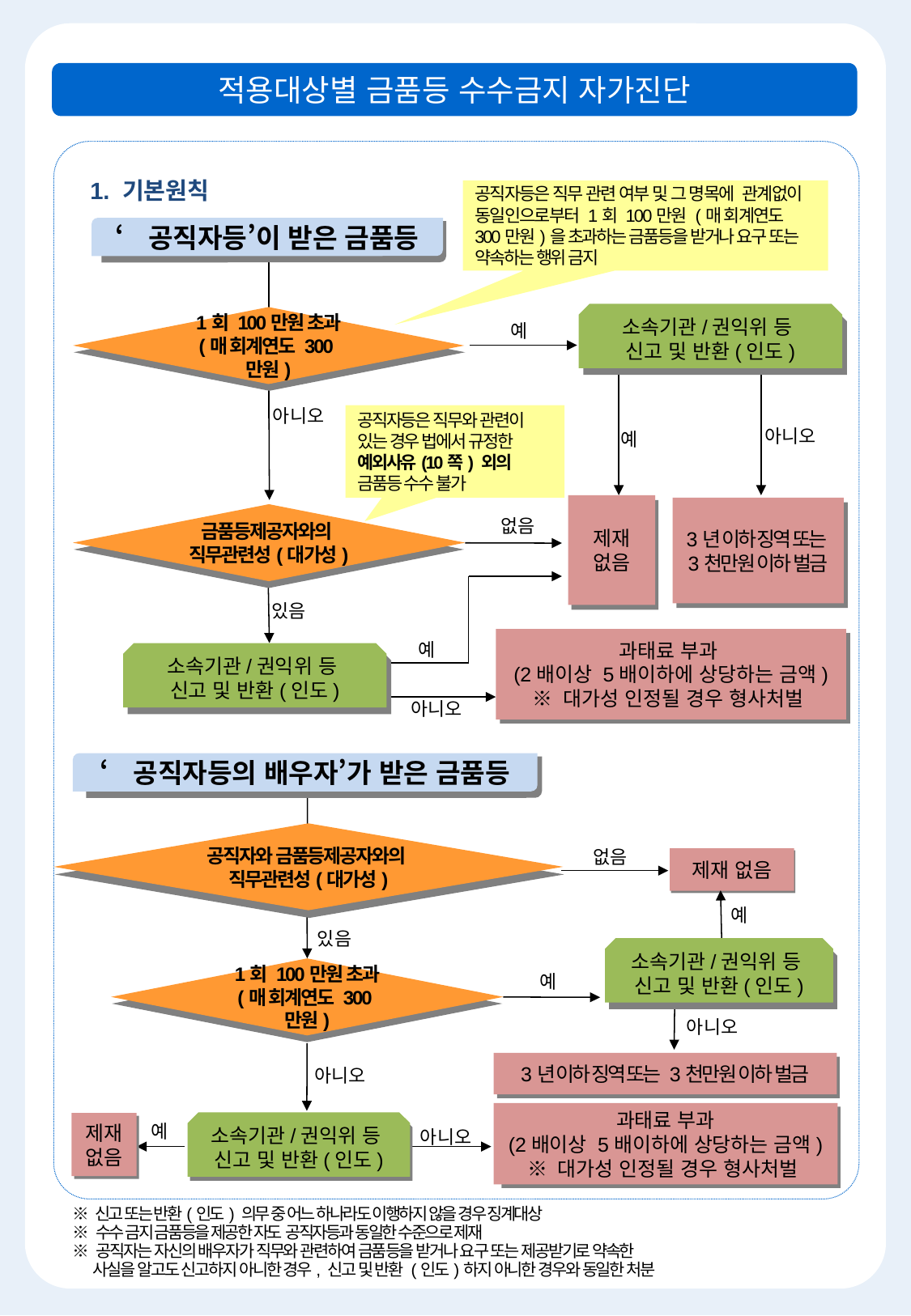

적용대상별 금품등 수수금지 자가진단

1. 기본원칙
공직자등은 직무 관련 여부 및 그 명목에  관계없이 동일인으로부터 1회 100만원 (매 회계연도 300만원)을 초과하는 금품등을 받거나 요구 또는 약속하는 행위 금지
‘공직자등’이 받은 금품등

소속기관/권익위 등
신고 및 반환(인도)
1회 100만원 초과
(매 회계연도 300만원)

예
아니오
공직자등은 직무와 관련이 있는 경우 법에서 규정한 예외사유(10쪽) 외의 금품등 수수 불가
아니오
예
제재
없음

3년 이하 징역 또는
3천만원 이하 벌금

금품등제공자와의
직무관련성(대가성)

없음
있음
과태료 부과
(2배이상 5배이하에 상당하는 금액)
※ 대가성 인정될 경우 형사처벌

예
소속기관/권익위 등
신고 및 반환(인도)

아니오
‘공직자등의 배우자’가 받은 금품등

공직자와 금품등제공자와의
직무관련성(대가성)

없음
제재 없음

예
있음
소속기관/권익위 등
신고 및 반환(인도)

1회 100만원 초과
(매 회계연도 300만원)

예
아니오
3년 이하 징역 또는 3천만원 이하 벌금

아니오
과태료 부과
(2배이상 5배이하에 상당하는 금액)
※ 대가성 인정될 경우 형사처벌

소속기관/권익위 등
신고 및 반환(인도)

제재없음

예
아니오
※ 신고 또는 반환(인도) 의무 중 어느 하나라도 이행하지 않을 경우 징계대상
※ 수수 금지 금품등을 제공한 자도  공직자등과 동일한 수준으로 제재
※ 공직자는 자신의 배우자가 직무와 관련하여 금품등을 받거나 요구 또는 제공받기로 약속한
     사실을 알고도 신고하지 아니한 경우, 신고 및 반환 (인도)하지 아니한 경우와 동일한 처분